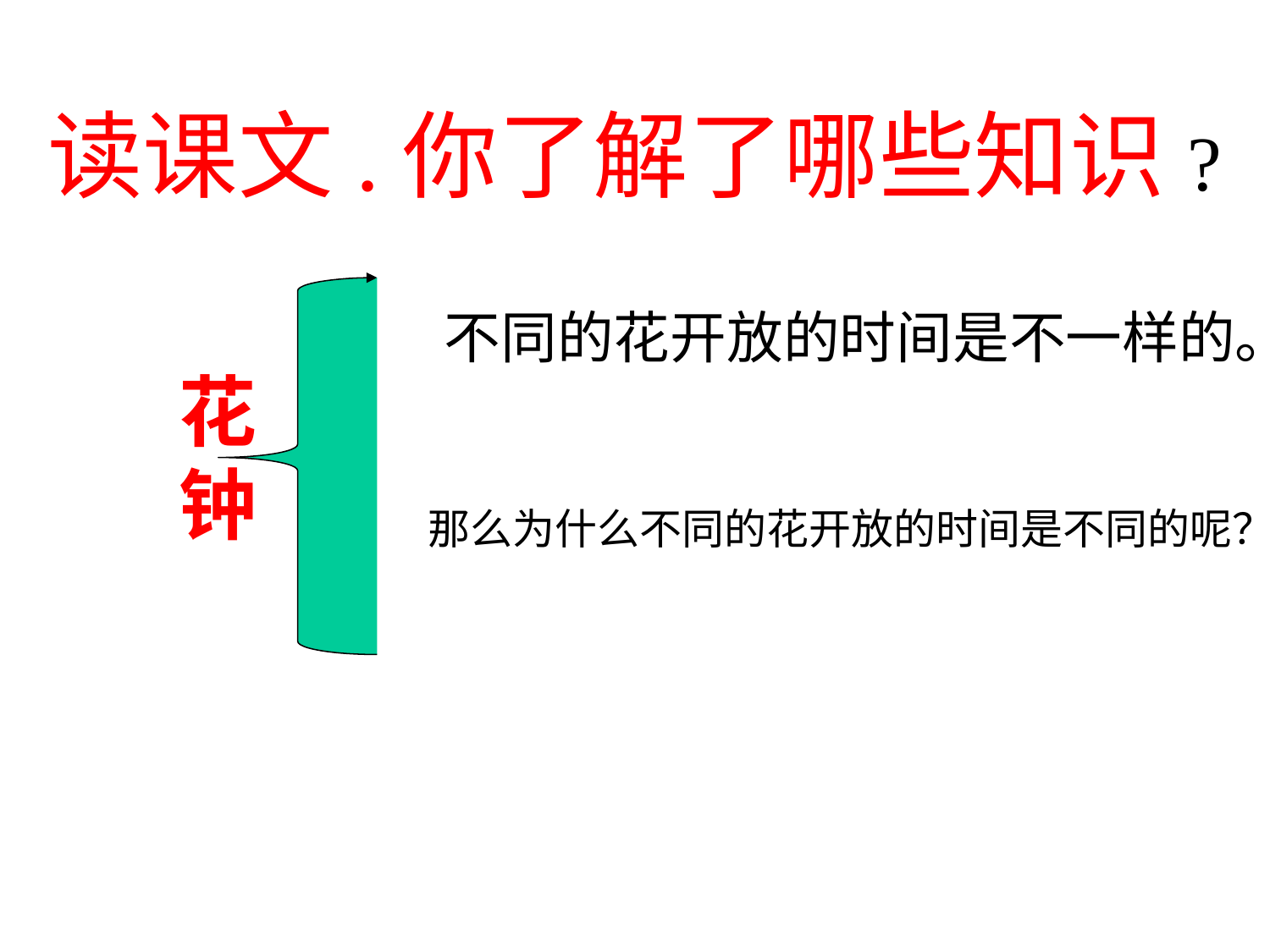

读课文.你了解了哪些知识?

不同的花开放的时间是不一样的。

花
钟
那么为什么不同的花开放的时间是不同的呢？